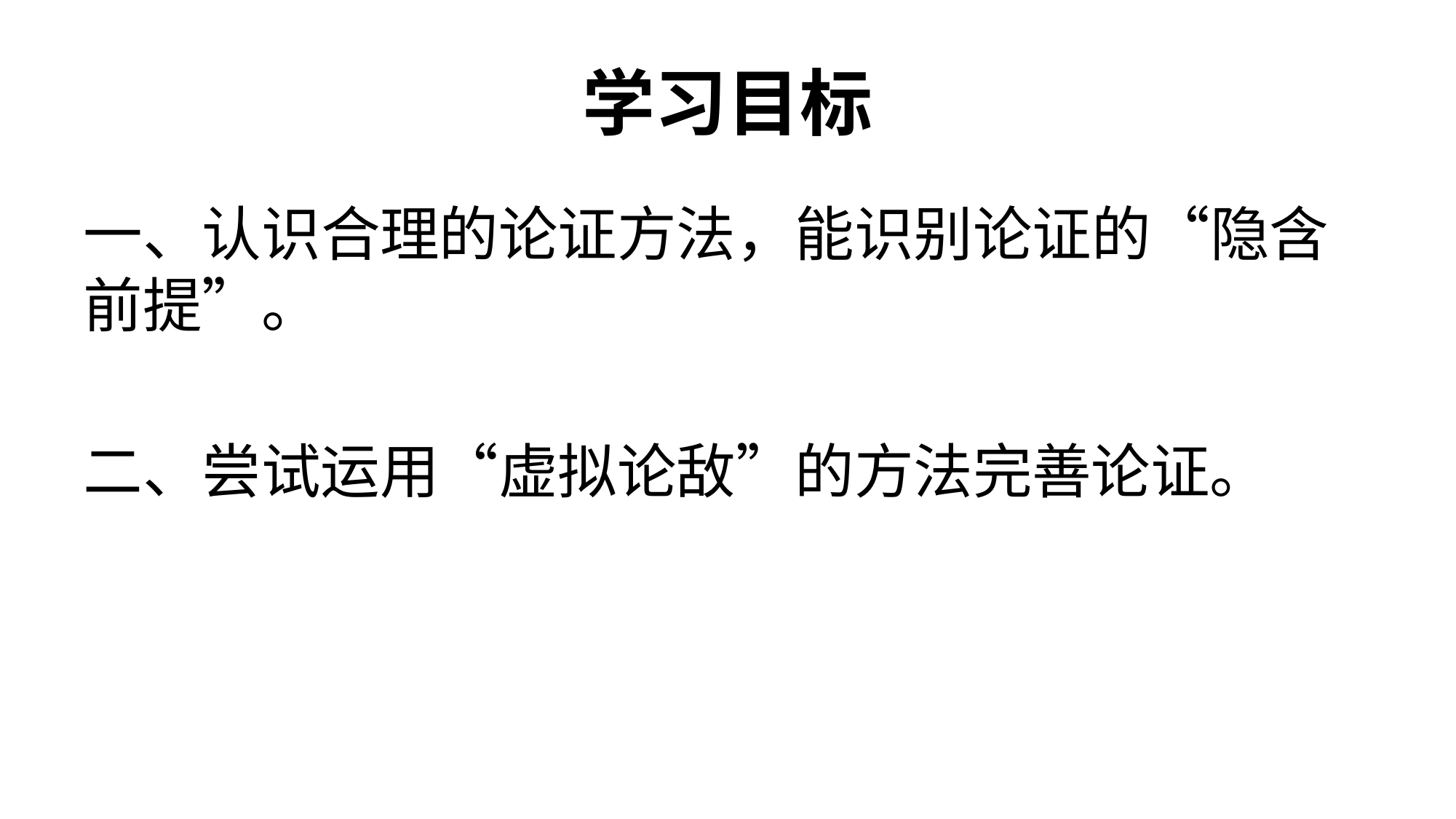

# 学习目标
一、认识合理的论证方法，能识别论证的“隐含前提”。

二、尝试运用“虚拟论敌”的方法完善论证。